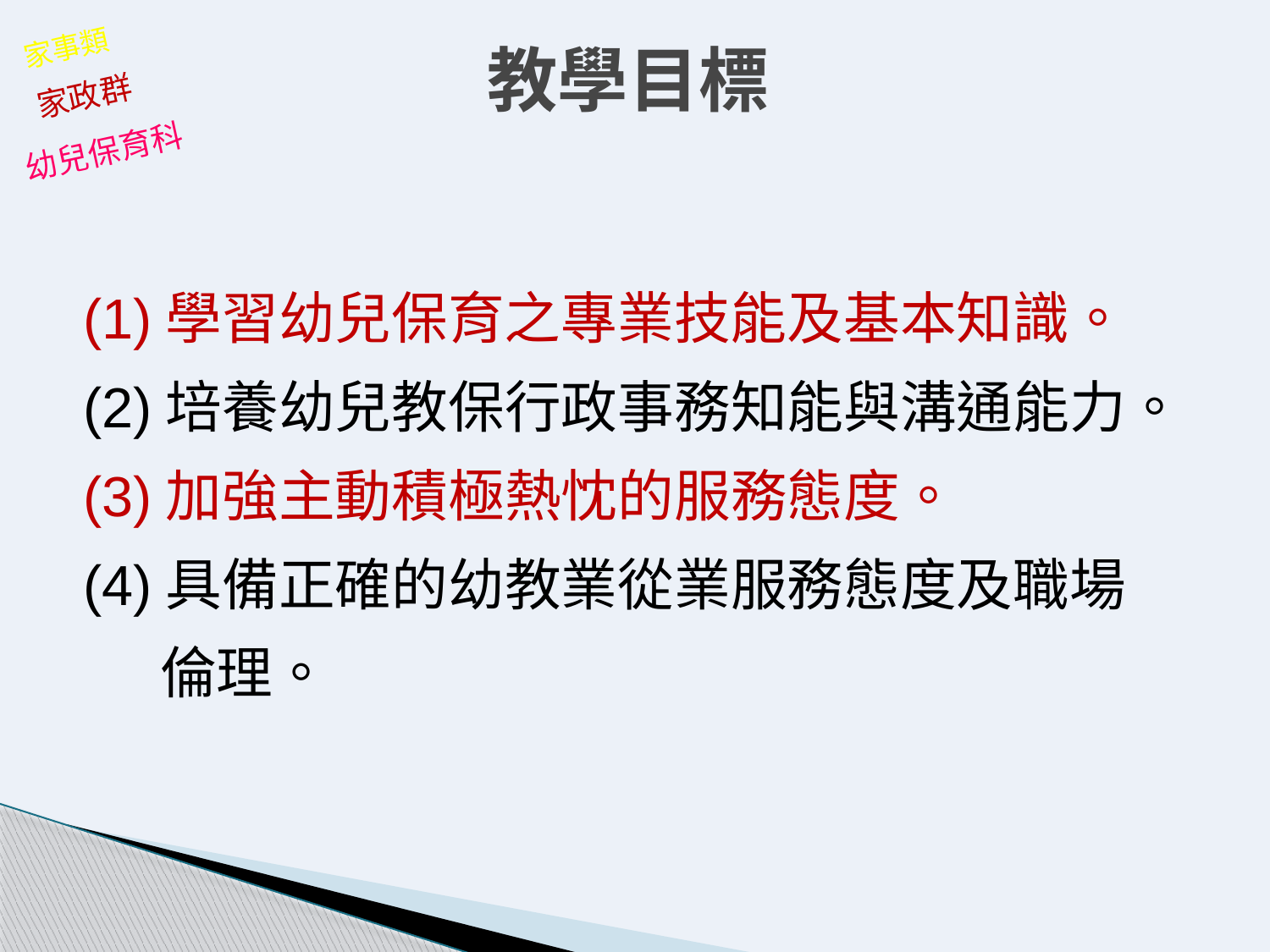

# 教學目標
家事類

家政群
幼兒保育科
(1)學習幼兒保育之專業技能及基本知識。
(2)培養幼兒教保行政事務知能與溝通能力。
(3)加強主動積極熱忱的服務態度。
(4)具備正確的幼教業從業服務態度及職場
     倫理。